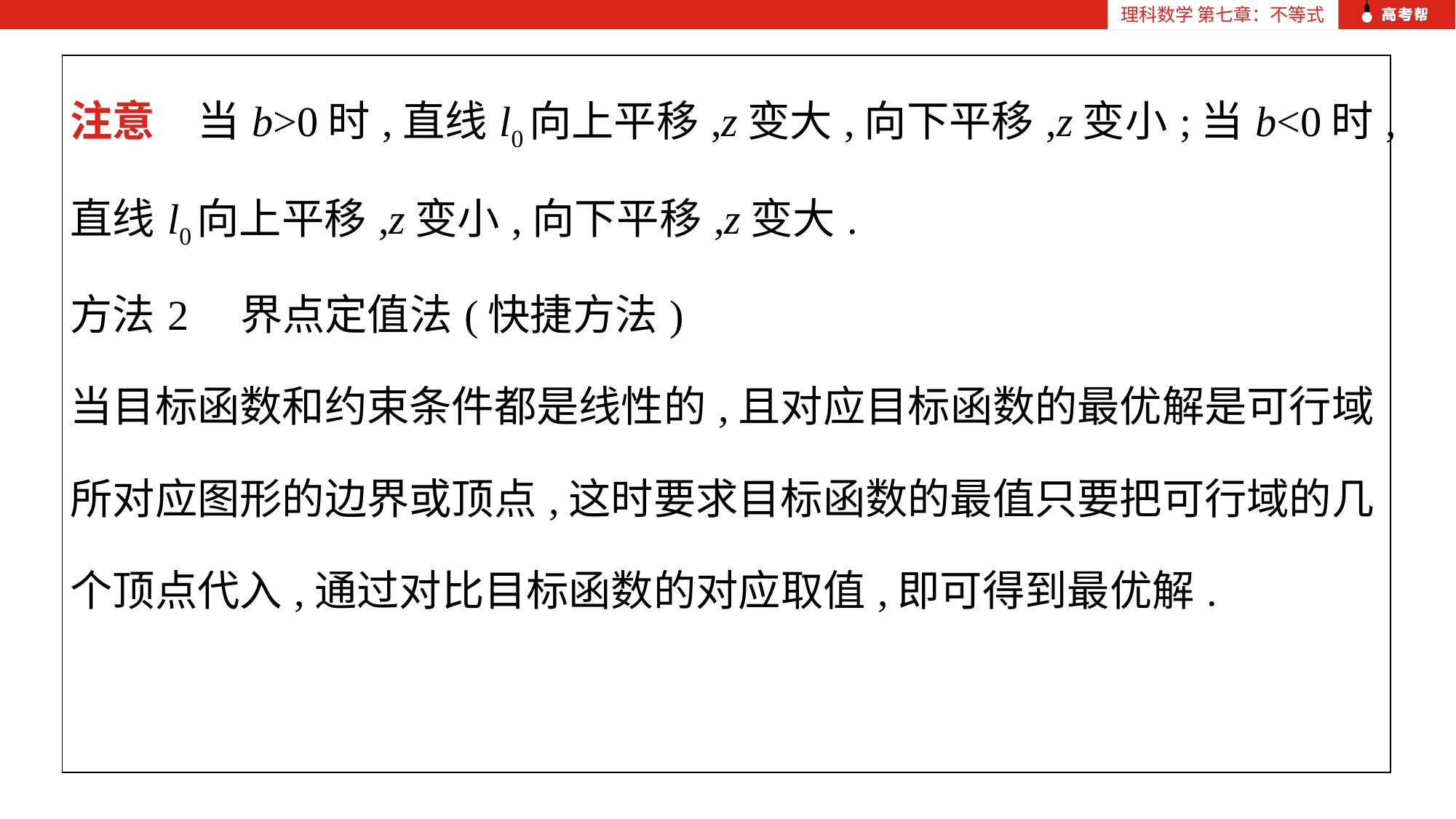

| 注意　当b>0时,直线l0向上平移,z变大,向下平移,z变小;当b<0时,直线l0向上平移,z变小,向下平移,z变大. 方法2　界点定值法(快捷方法) 当目标函数和约束条件都是线性的,且对应目标函数的最优解是可行域所对应图形的边界或顶点,这时要求目标函数的最值只要把可行域的几个顶点代入,通过对比目标函数的对应取值,即可得到最优解. |
| --- |